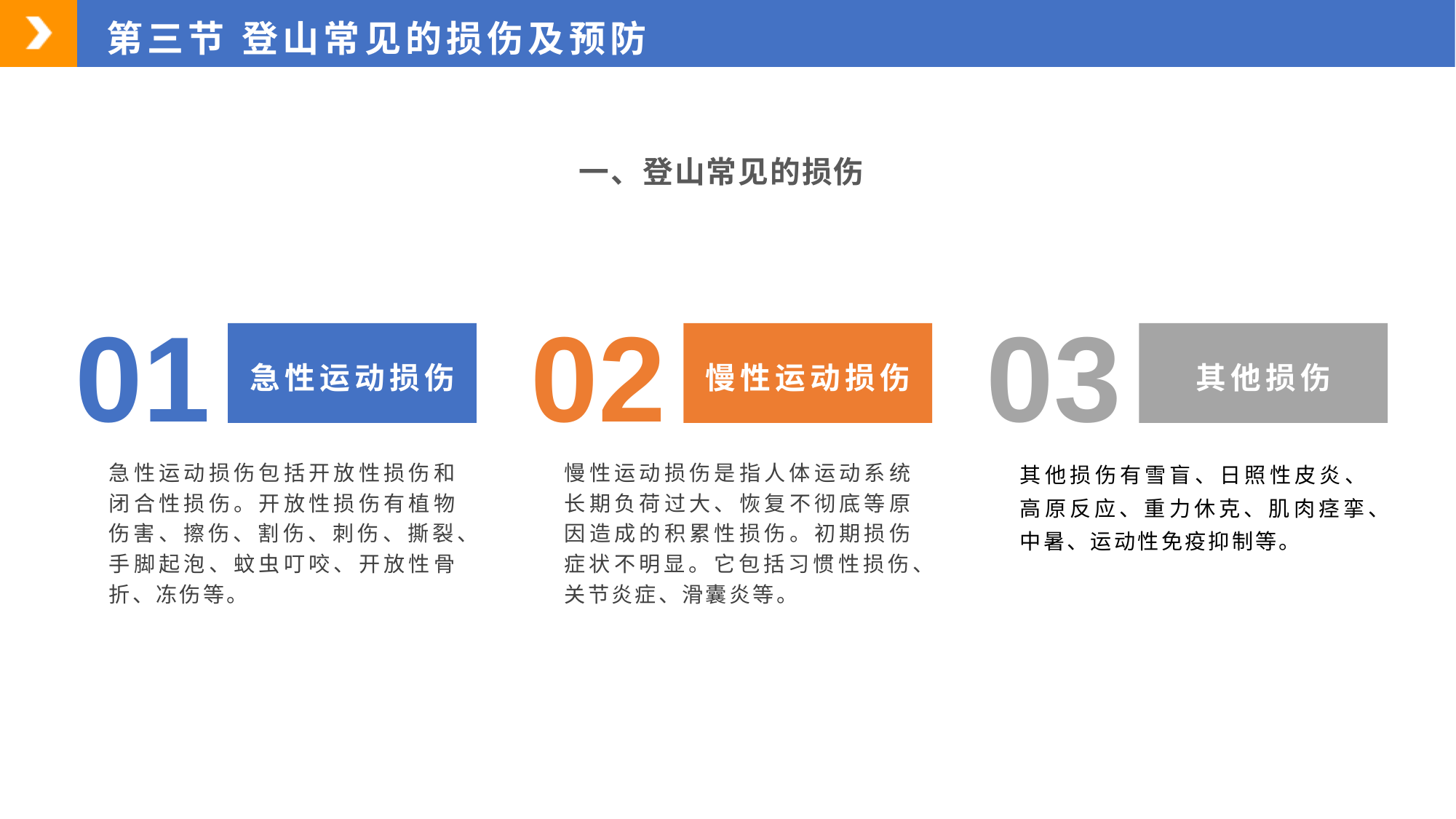

第三节 登山常见的损伤及预防
一、登山常见的损伤
01
02
03
急性运动损伤
慢性运动损伤
其他损伤
急性运动损伤包括开放性损伤和闭合性损伤。开放性损伤有植物伤害、擦伤、割伤、刺伤、撕裂、手脚起泡、蚊虫叮咬、开放性骨折、冻伤等。
慢性运动损伤是指人体运动系统长期负荷过大、恢复不彻底等原因造成的积累性损伤。初期损伤症状不明显。它包括习惯性损伤、关节炎症、滑囊炎等。
其他损伤有雪盲、日照性皮炎、高原反应、重力休克、肌肉痉挛、中暑、运动性免疫抑制等。